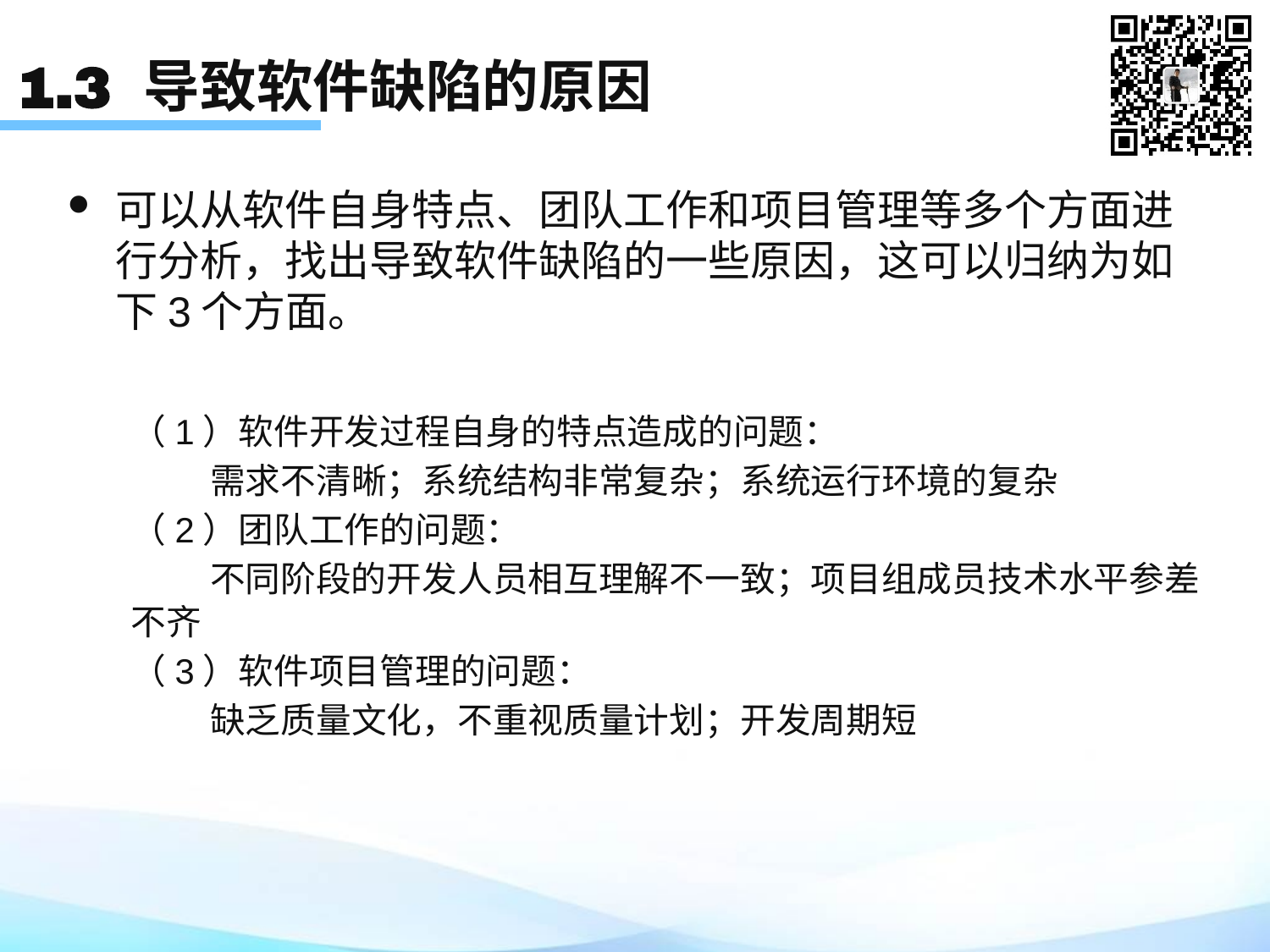

# 1.3 导致软件缺陷的原因
可以从软件自身特点、团队工作和项目管理等多个方面进行分析，找出导致软件缺陷的一些原因，这可以归纳为如下3个方面。

（1）软件开发过程自身的特点造成的问题：
         需求不清晰；系统结构非常复杂；系统运行环境的复杂
（2）团队工作的问题：
         不同阶段的开发人员相互理解不一致；项目组成员技术水平参差不齐
（3）软件项目管理的问题：
         缺乏质量文化，不重视质量计划；开发周期短